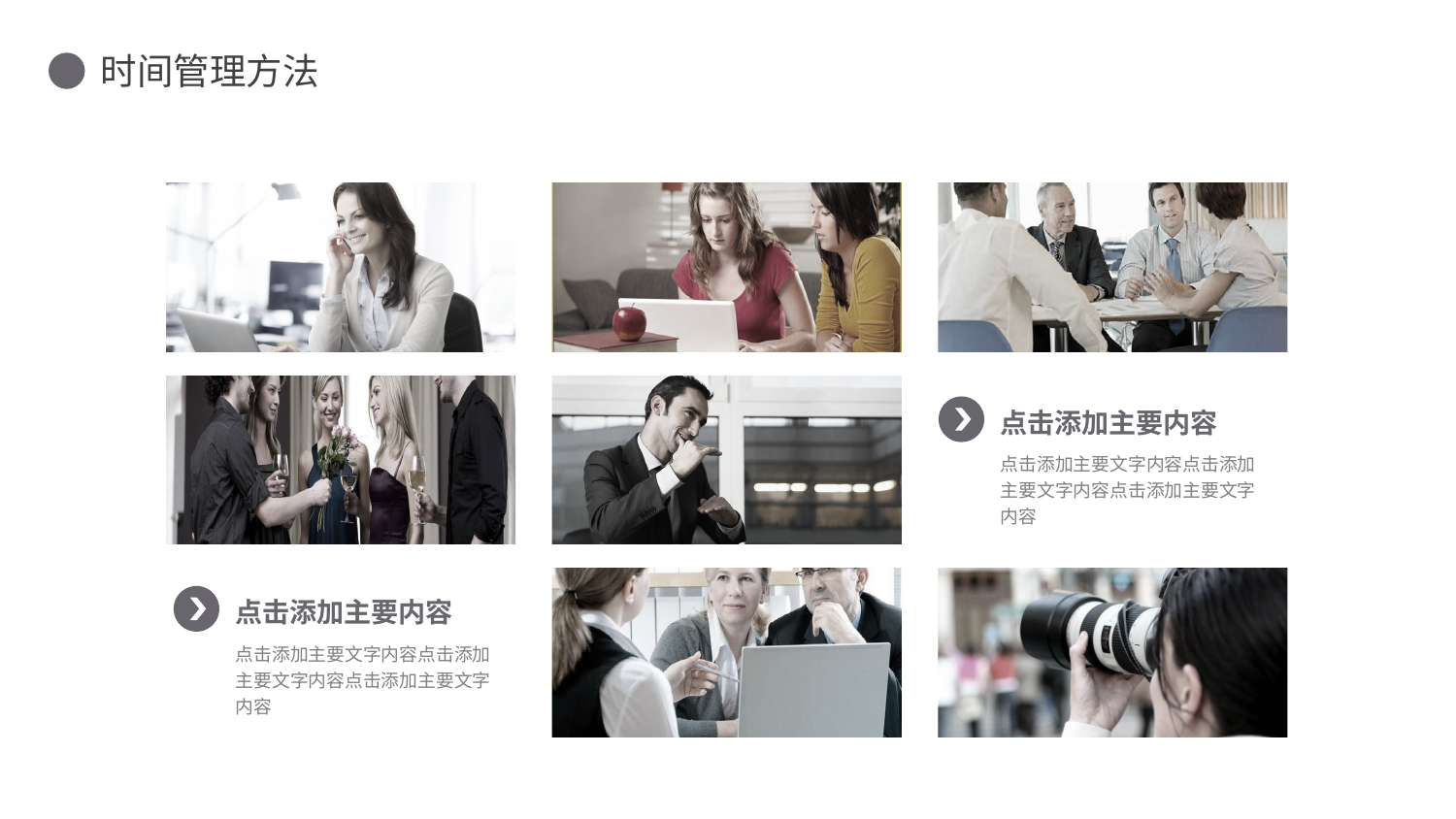

点击添加主要内容
点击添加主要文字内容点击添加主要文字内容点击添加主要文字内容

点击添加主要内容
点击添加主要文字内容点击添加主要文字内容点击添加主要文字内容